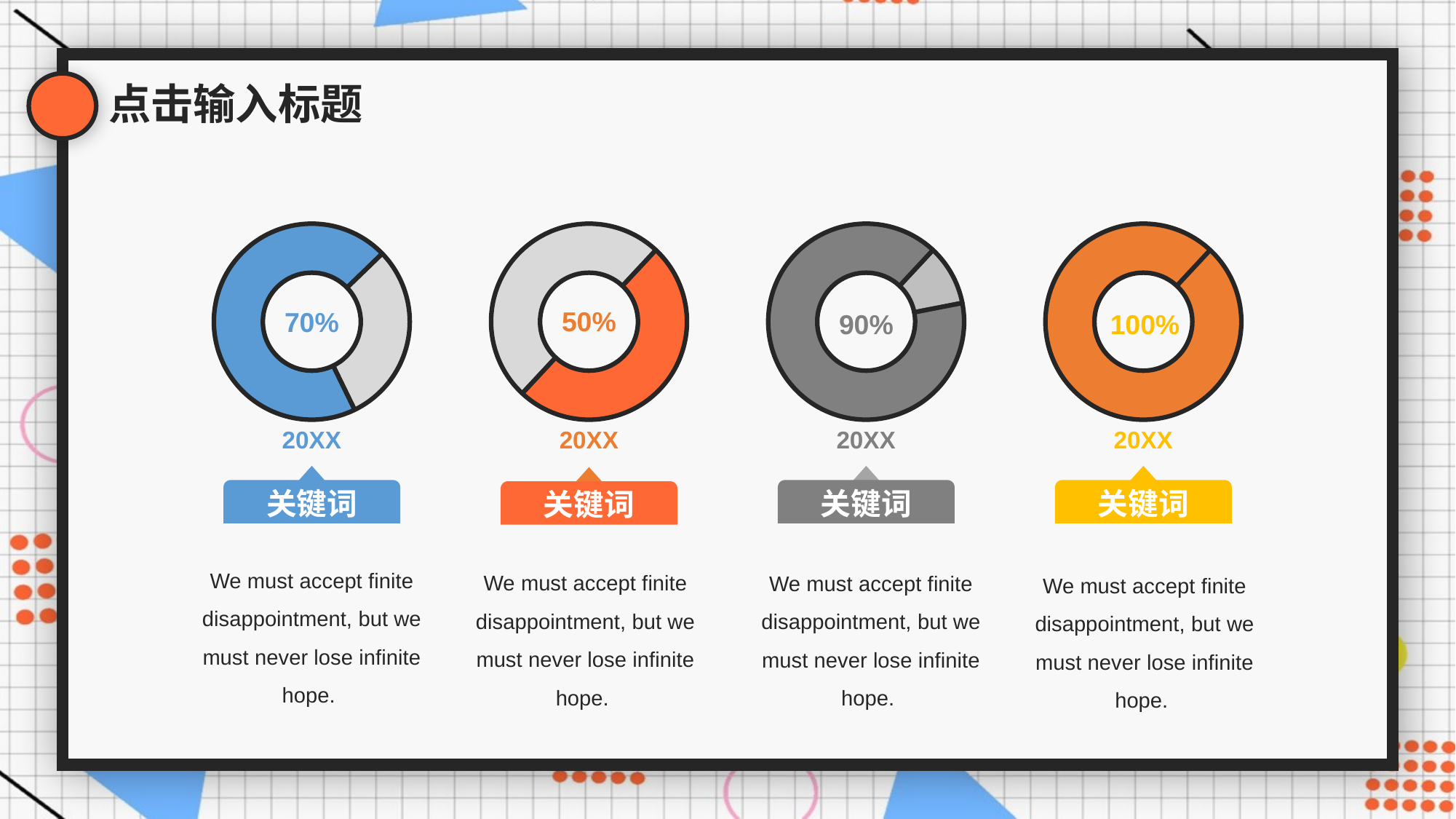

点击输入标题

### Chart

| Category | Sales |
|---|---|
| 1st Qtr | 70.0 |
| 2nd Qtr | 30.0 |
70%

### Chart

| Category | Sales |
|---|---|
| 1st Qtr | 10.0 |
| 2nd Qtr | 90.0 |
90%

### Chart

| Category | Sales |
|---|---|
| 1st Qtr | 0.0 |
| 2nd Qtr | 100.0 |
100%

### Chart

| Category | Sales |
|---|---|
| 1st Qtr | 30.0 |
| 2nd Qtr | 30.0 |
50%
20XX
20XX
20XX
20XX

关键词

关键词

关键词

关键词
We must accept finite disappointment, but we must never lose infinite hope.
We must accept finite disappointment, but we must never lose infinite hope.
We must accept finite disappointment, but we must never lose infinite hope.
We must accept finite disappointment, but we must never lose infinite hope.